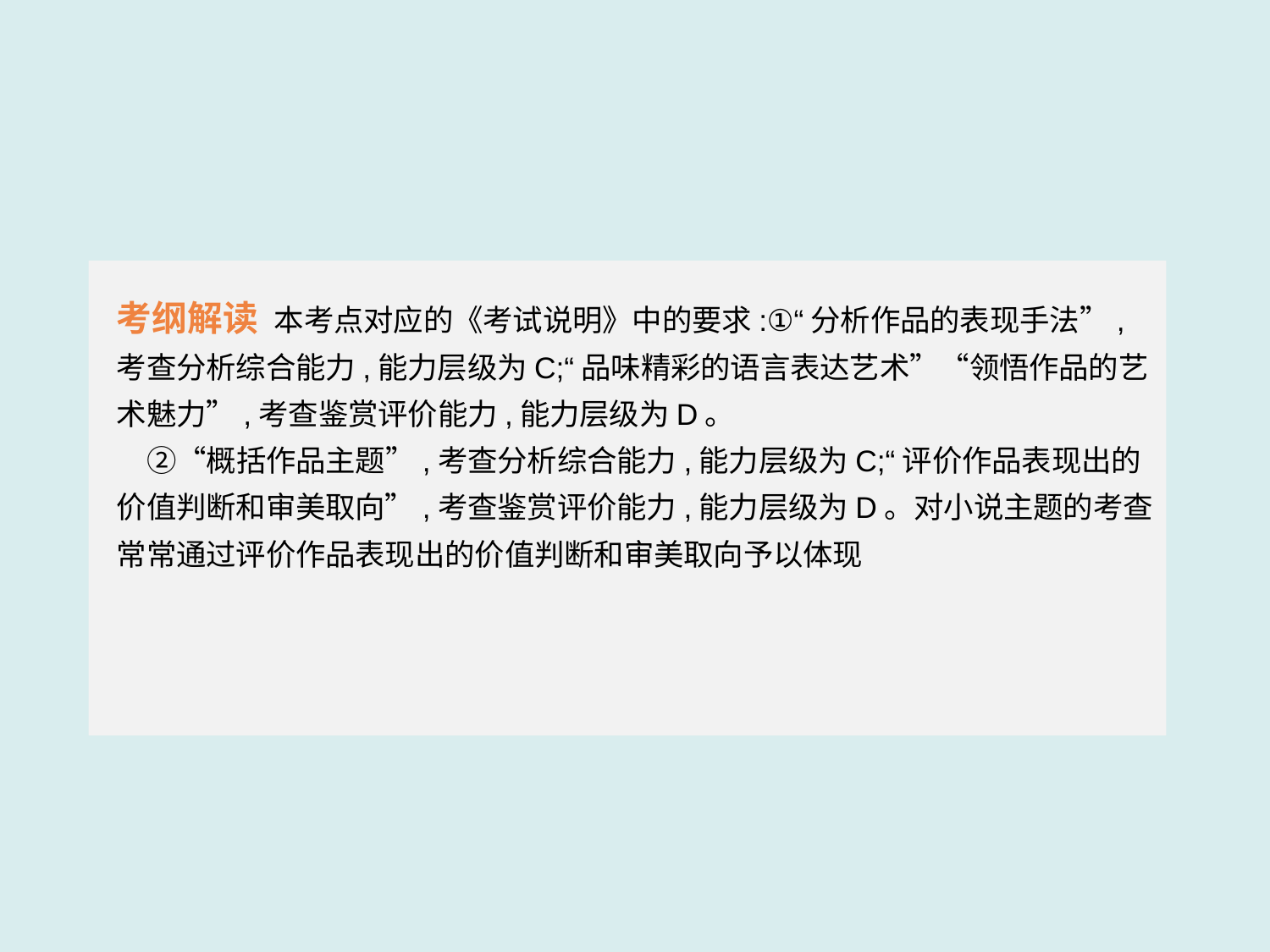

考纲解读  本考点对应的《考试说明》中的要求:①“分析作品的表现手法”,考查分析综合能力,能力层级为C;“品味精彩的语言表达艺术”“领悟作品的艺术魅力”,考查鉴赏评价能力,能力层级为D。
　②“概括作品主题”,考查分析综合能力,能力层级为C;“评价作品表现出的价值判断和审美取向”,考查鉴赏评价能力,能力层级为D。对小说主题的考查常常通过评价作品表现出的价值判断和审美取向予以体现